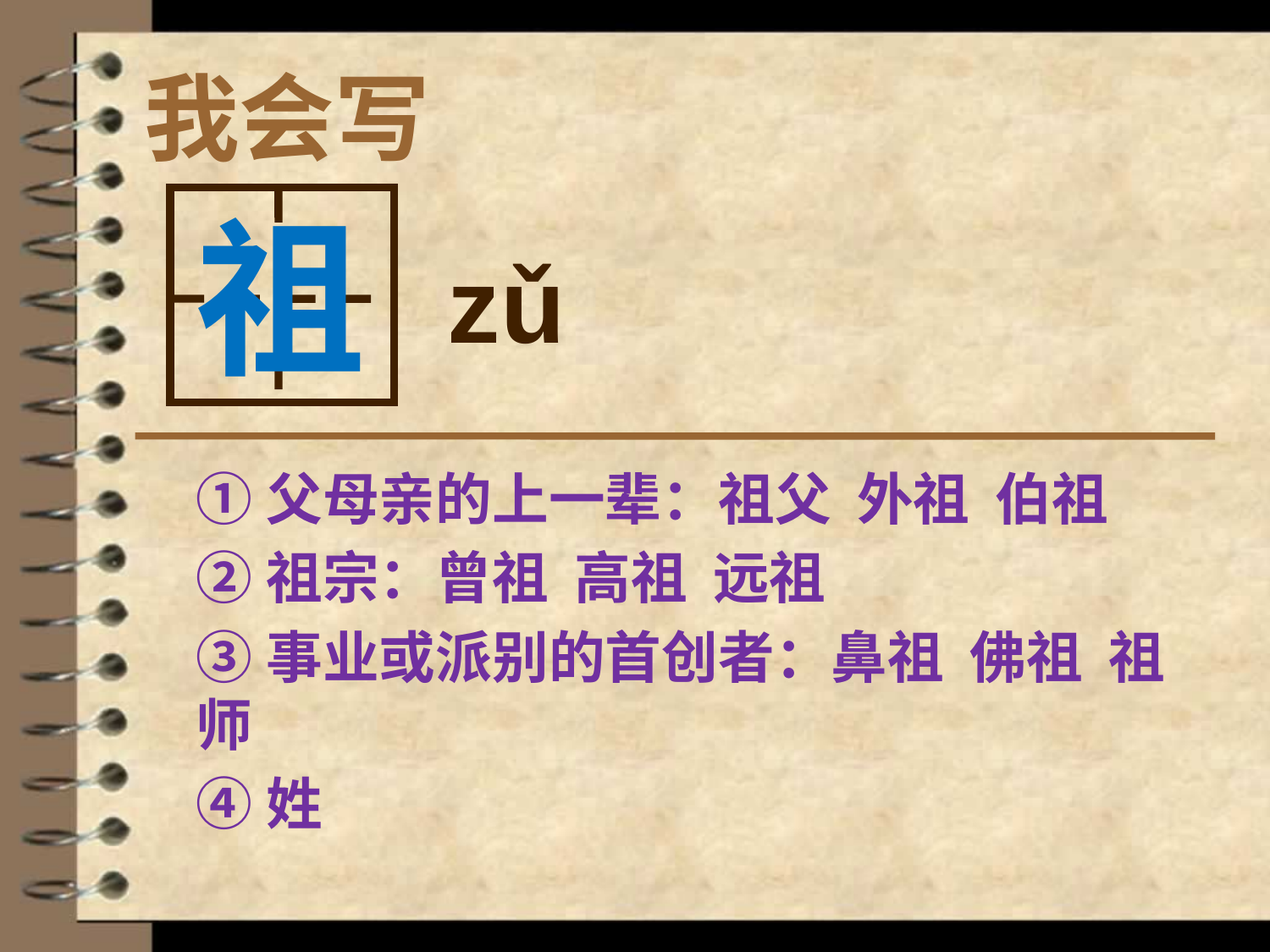

# 我会写
祖

zǔ
①父母亲的上一辈：祖父  外祖  伯祖
②祖宗：曾祖  高祖  远祖
③事业或派别的首创者：鼻祖  佛祖  祖师
④姓